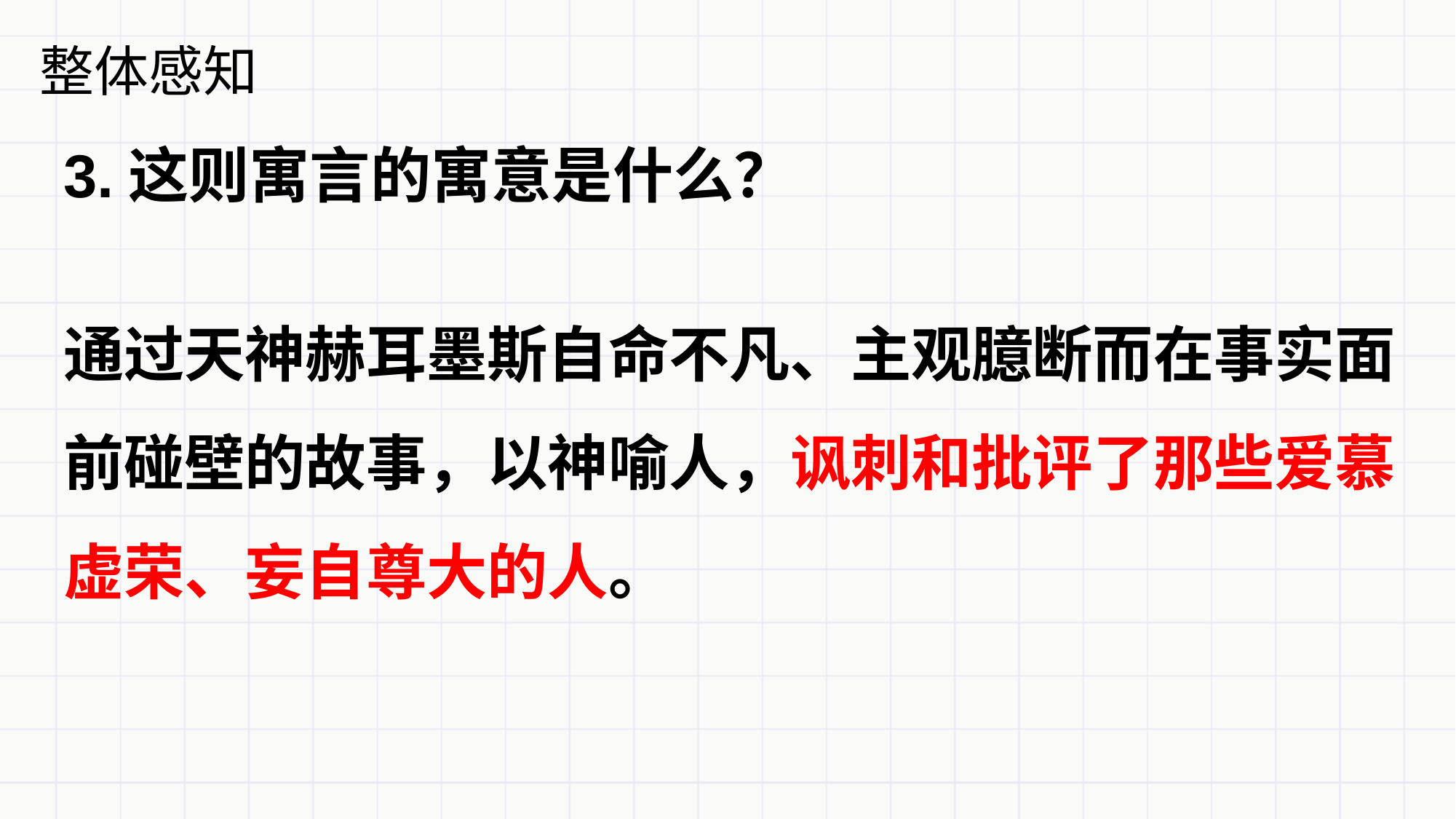

整体感知
3.这则寓言的寓意是什么？
通过天神赫耳墨斯自命不凡、主观臆断而在事实面前碰壁的故事，以神喻人，讽刺和批评了那些爱慕虚荣、妄自尊大的人。